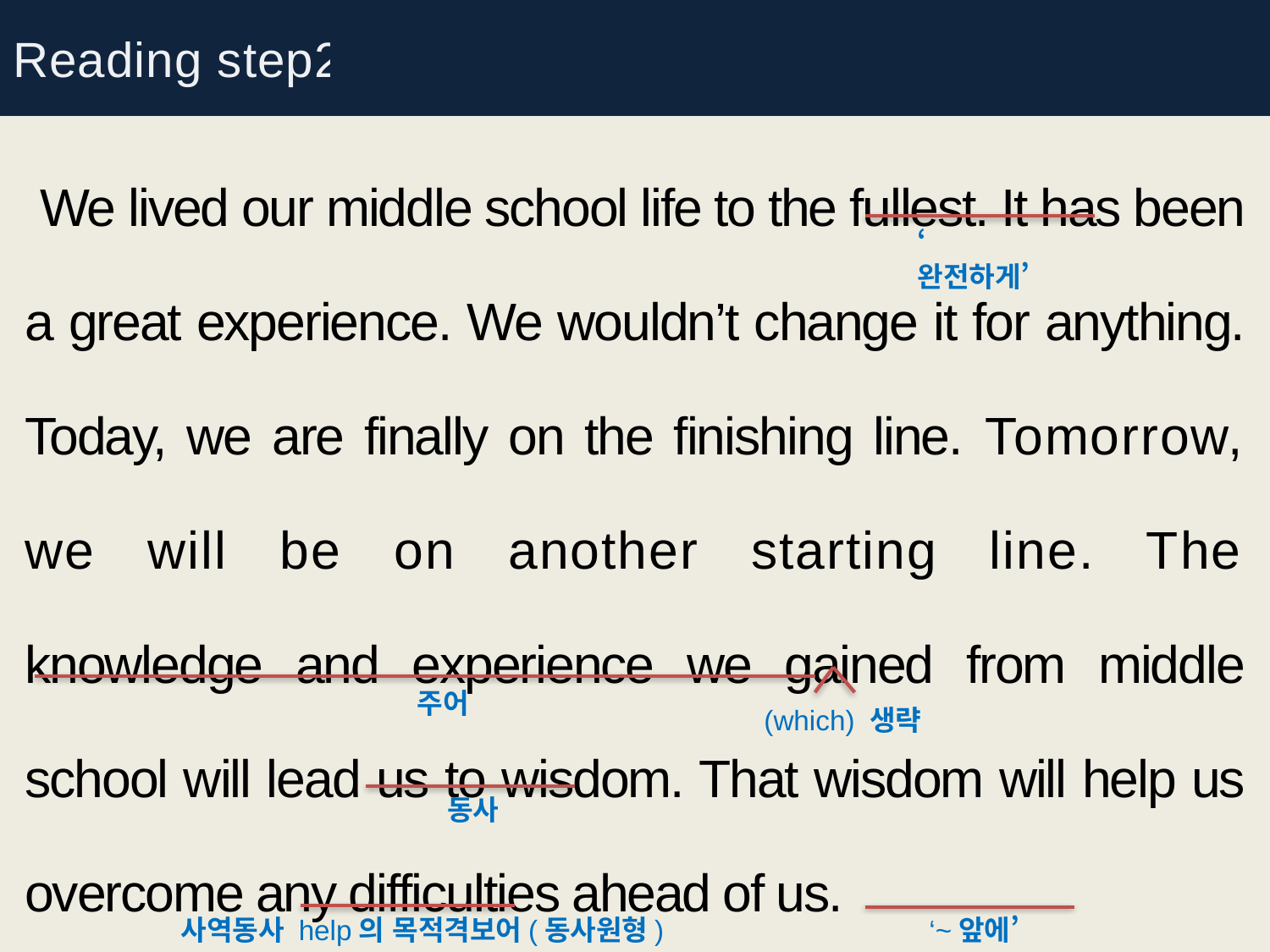

Reading step2
 We lived our middle school life to the fullest. It has been a great experience. We wouldn’t change it for anything. Today, we are finally on the finishing line. Tomorrow, we will be on another starting line. The knowledge and experience we gained from middle school will lead us to wisdom. That wisdom will help us overcome any difficulties ahead of us.
‘완전하게’
주어
(which) 생략
동사
사역동사 help의 목적격보어(동사원형)
‘~앞에’